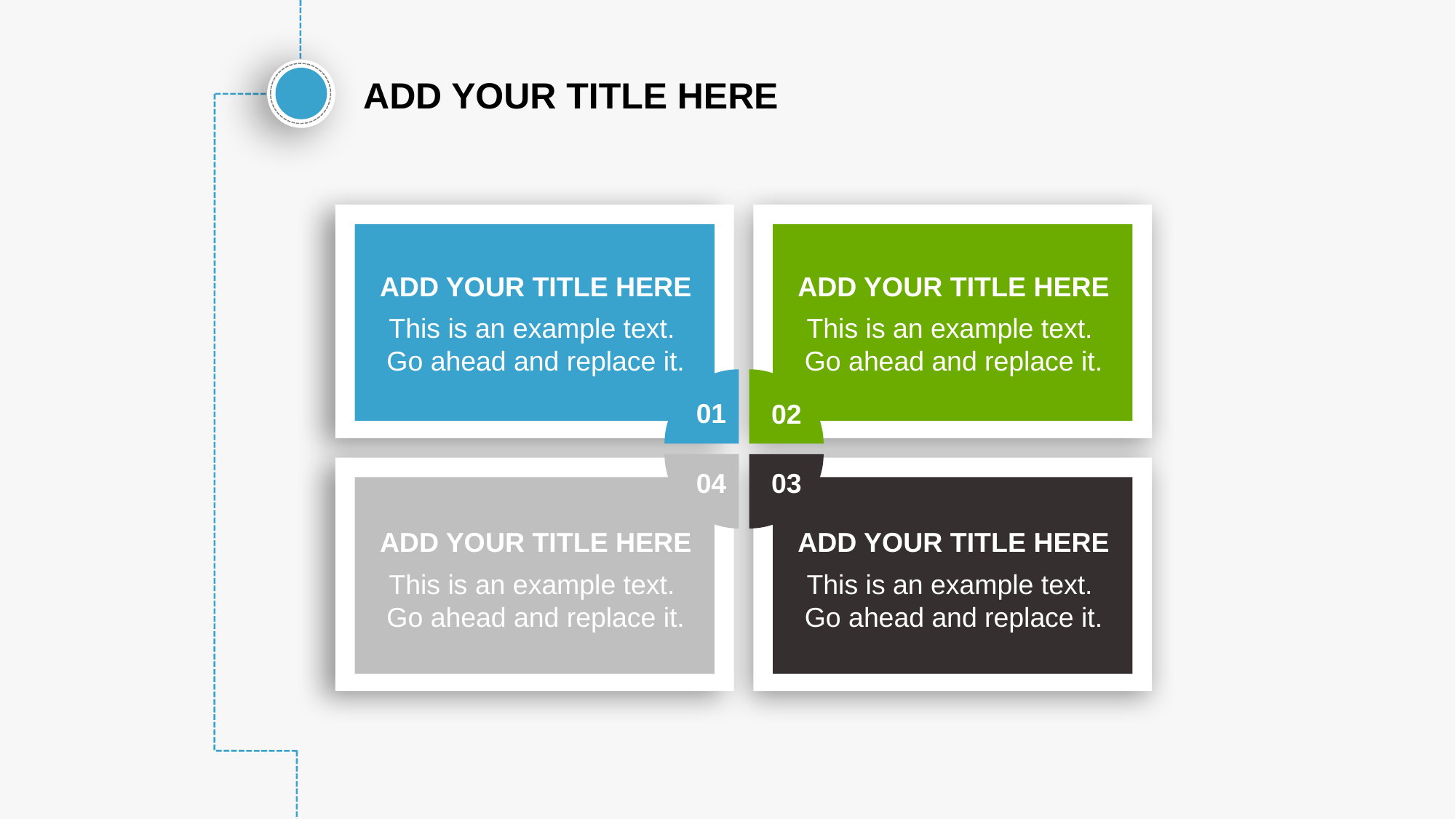

ADD YOUR TITLE HERE

ADD YOUR TITLE HERE
This is an example text.
Go ahead and replace it.
ADD YOUR TITLE HERE
This is an example text.
Go ahead and replace it.

### Chart

| Category | 销售额 |
|---|---|
| 第一季度 | 0.25 |
| 第二季度 | 0.25 |
| 第三季度 | 0.25 |
| 第四季度 | 0.25 |
01
02

04
03

ADD YOUR TITLE HERE
This is an example text.
Go ahead and replace it.
ADD YOUR TITLE HERE
This is an example text.
Go ahead and replace it.